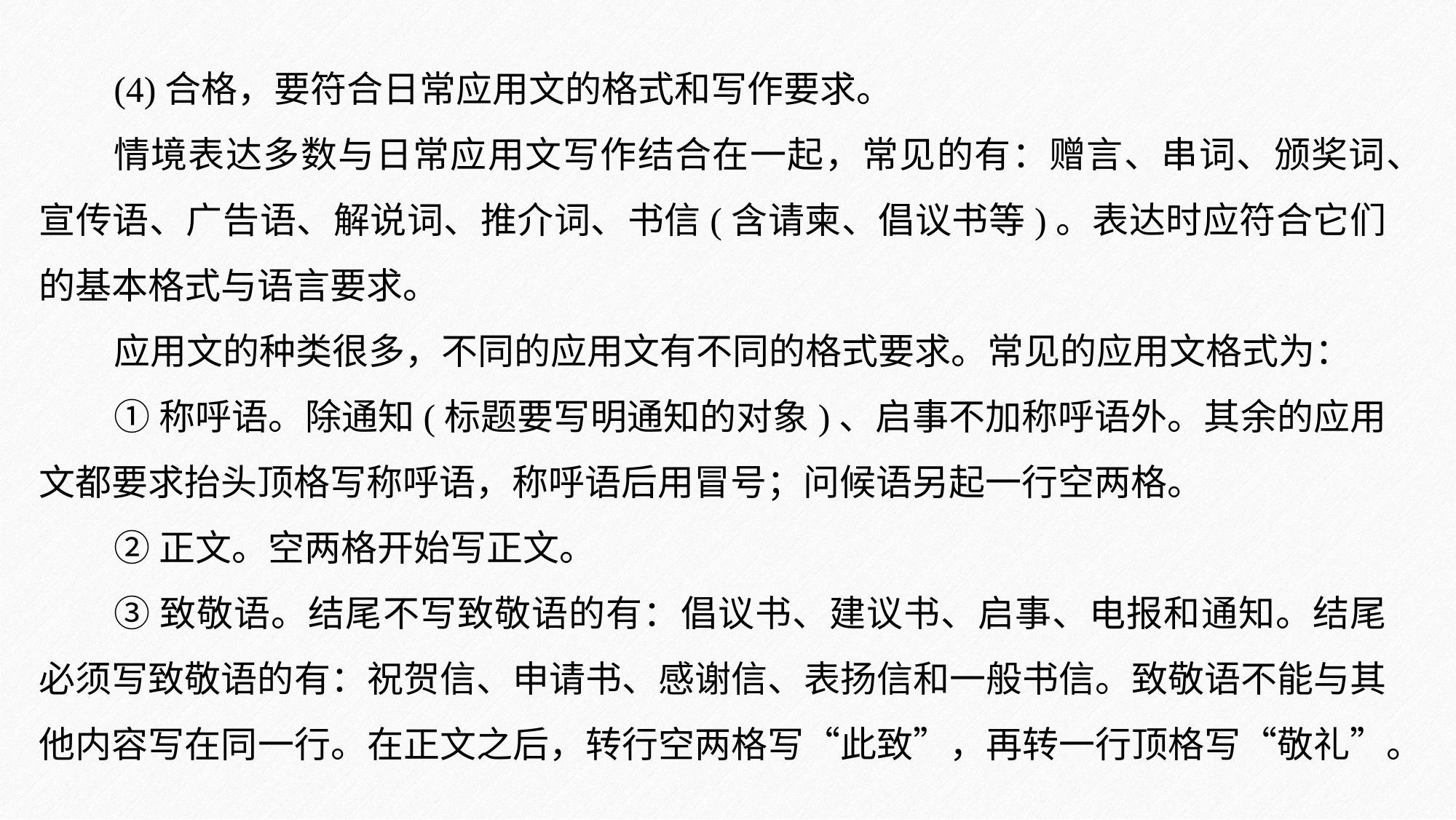

(4)合格，要符合日常应用文的格式和写作要求。
情境表达多数与日常应用文写作结合在一起，常见的有：赠言、串词、颁奖词、宣传语、广告语、解说词、推介词、书信(含请柬、倡议书等)。表达时应符合它们的基本格式与语言要求。
应用文的种类很多，不同的应用文有不同的格式要求。常见的应用文格式为：
①称呼语。除通知(标题要写明通知的对象)、启事不加称呼语外。其余的应用文都要求抬头顶格写称呼语，称呼语后用冒号；问候语另起一行空两格。
②正文。空两格开始写正文。
③致敬语。结尾不写致敬语的有：倡议书、建议书、启事、电报和通知。结尾必须写致敬语的有：祝贺信、申请书、感谢信、表扬信和一般书信。致敬语不能与其他内容写在同一行。在正文之后，转行空两格写“此致”，再转一行顶格写“敬礼”。